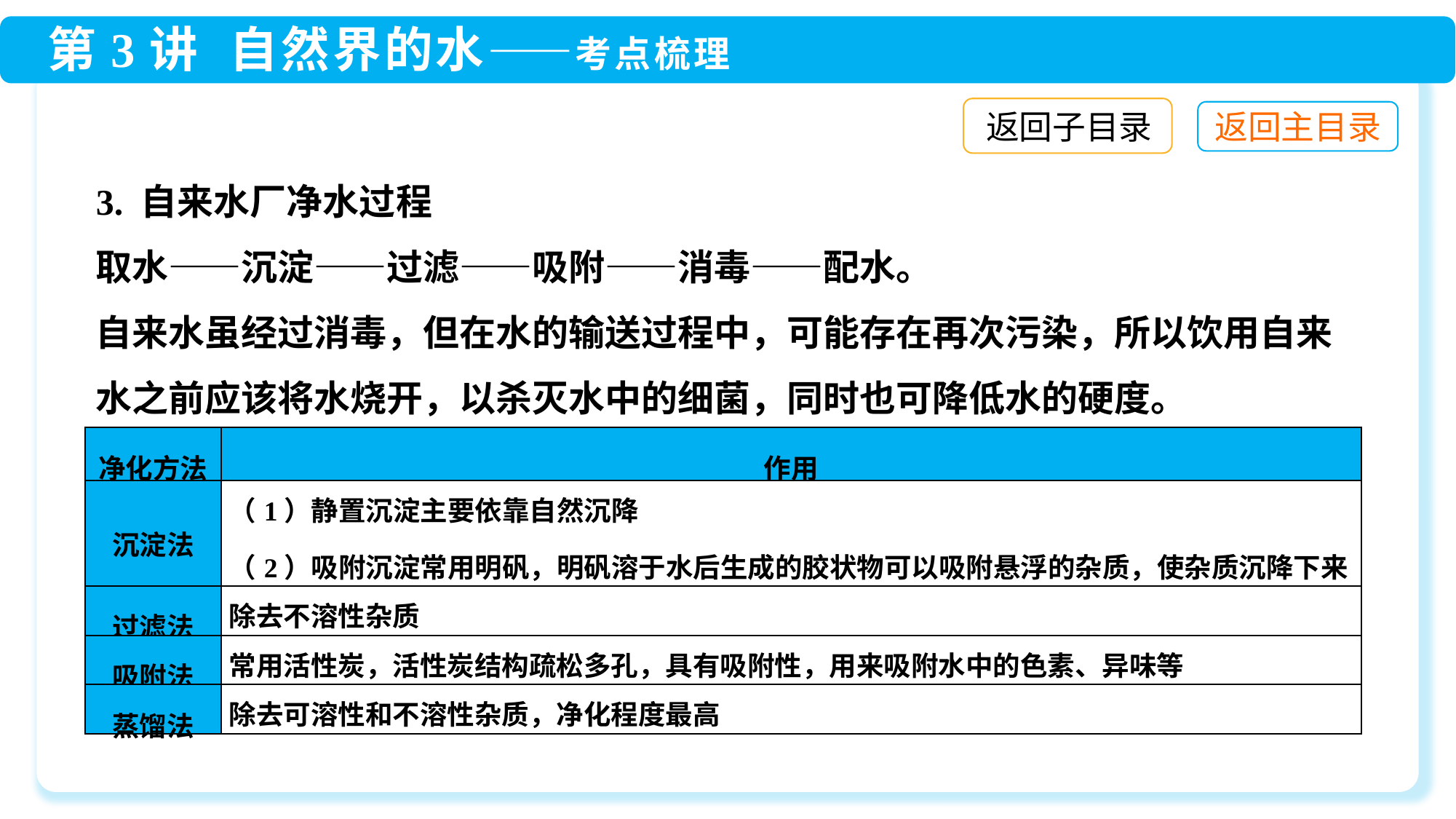

返回子目录
3. 自来水厂净水过程
取水——沉淀——过滤——吸附——消毒——配水。
自来水虽经过消毒，但在水的输送过程中，可能存在再次污染，所以饮用自来水之前应该将水烧开，以杀灭水中的细菌，同时也可降低水的硬度。
| 净化方法 | 作用 |
| --- | --- |
| 沉淀法 | （1）静置沉淀主要依靠自然沉降 （2）吸附沉淀常用明矾，明矾溶于水后生成的胶状物可以吸附悬浮的杂质，使杂质沉降下来 |
| 过滤法 | 除去不溶性杂质 |
| 吸附法 | 常用活性炭，活性炭结构疏松多孔，具有吸附性，用来吸附水中的色素、异味等 |
| 蒸馏法 | 除去可溶性和不溶性杂质，净化程度最高 |